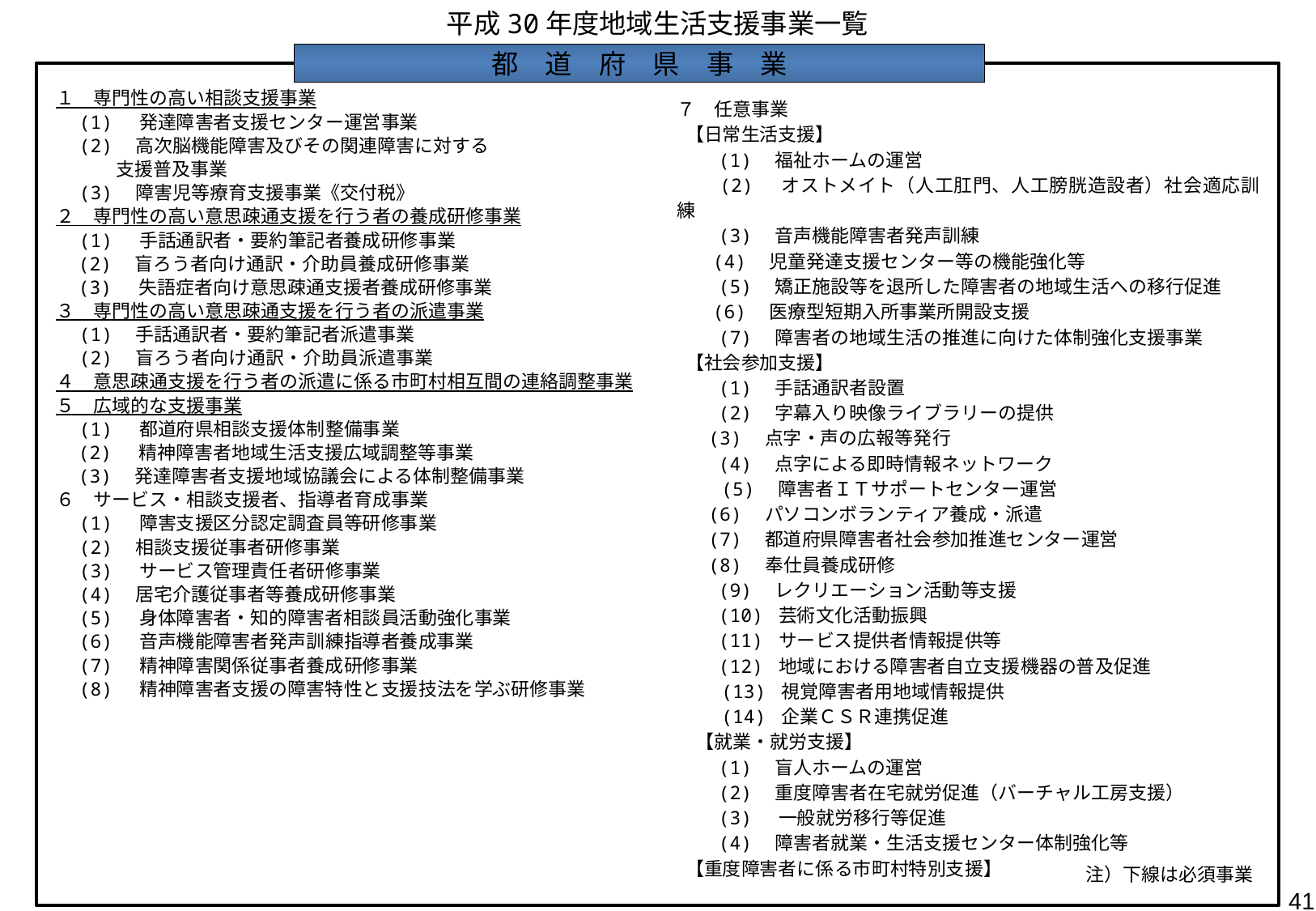

平成30年度地域生活支援事業一覧
都　道　府　県　事　業

１　専門性の高い相談支援事業
　(1)  発達障害者支援センター運営事業
　(2)　高次脳機能障害及びその関連障害に対する
　　　 支援普及事業
　(3)　障害児等療育支援事業《交付税》
２　専門性の高い意思疎通支援を行う者の養成研修事業
　(1)  手話通訳者・要約筆記者養成研修事業
  (2)　盲ろう者向け通訳・介助員養成研修事業
  (3)  失語症者向け意思疎通支援者養成研修事業
３　専門性の高い意思疎通支援を行う者の派遣事業
　(1)　手話通訳者・要約筆記者派遣事業
　(2)　盲ろう者向け通訳・介助員派遣事業
４　意思疎通支援を行う者の派遣に係る市町村相互間の連絡調整事業
５　広域的な支援事業
　(1)  都道府県相談支援体制整備事業
  (2)  精神障害者地域生活支援広域調整等事業
  (3)　発達障害者支援地域協議会による体制整備事業
６　サービス・相談支援者、指導者育成事業
　(1)  障害支援区分認定調査員等研修事業
　(2)　相談支援従事者研修事業
　(3)  サービス管理責任者研修事業
　(4)　居宅介護従事者等養成研修事業
　(5)  身体障害者・知的障害者相談員活動強化事業
　(6)  音声機能障害者発声訓練指導者養成事業
　(7)  精神障害関係従事者養成研修事業
　(8)  精神障害者支援の障害特性と支援技法を学ぶ研修事業

７　任意事業
 【日常生活支援】
　　(1)　福祉ホームの運営
　　(2)  オストメイト（人工肛門、人工膀胱造設者）社会適応訓練
　　(3)　音声機能障害者発声訓練
 　 (4)　児童発達支援センター等の機能強化等
　　(5)　矯正施設等を退所した障害者の地域生活への移行促進
 　 (6)　医療型短期入所事業所開設支援
　　(7)　障害者の地域生活の推進に向けた体制強化支援事業
 【社会参加支援】
　　(1)　手話通訳者設置
　　(2)　字幕入り映像ライブラリーの提供
　  (3)　点字・声の広報等発行
　　(4)　点字による即時情報ネットワーク
    (5)　障害者ＩＴサポートセンター運営
　  (6)　パソコンボランティア養成・派遣
　  (7)　都道府県障害者社会参加推進センター運営
　  (8)　奉仕員養成研修
　　(9)　レクリエーション活動等支援
　　(10) 芸術文化活動振興
　　(11) サービス提供者情報提供等
　　(12) 地域における障害者自立支援機器の普及促進
    (13) 視覚障害者用地域情報提供
    (14) 企業ＣＳＲ連携促進
　【就業・就労支援】
　　(1)　盲人ホームの運営
　　(2)　重度障害者在宅就労促進（バーチャル工房支援）
　　(3)  一般就労移行等促進
　　(4)　障害者就業・生活支援センター体制強化等
 【重度障害者に係る市町村特別支援】

注）下線は必須事業
41